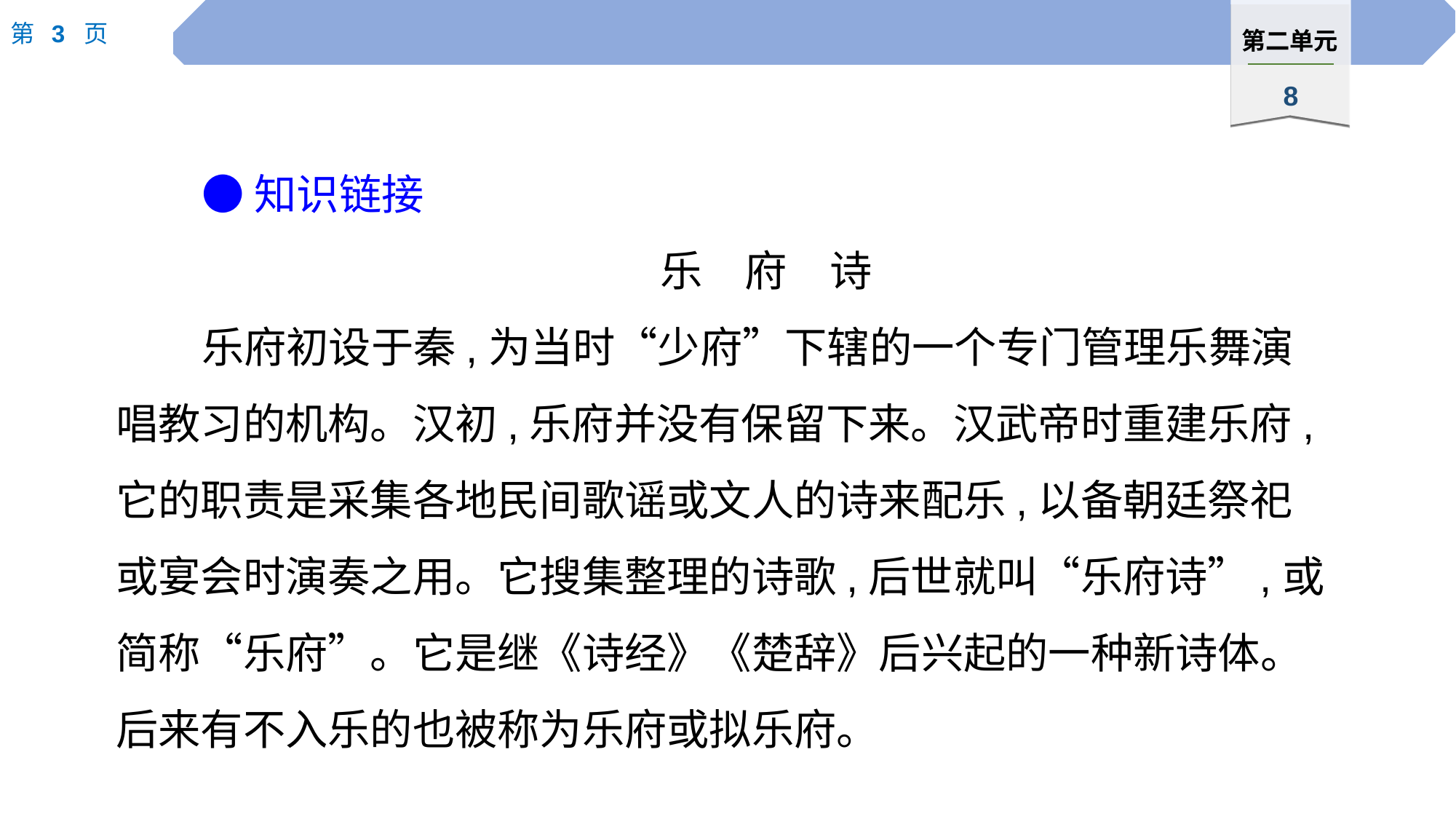

●知识链接
乐　府　诗
乐府初设于秦,为当时“少府”下辖的一个专门管理乐舞演唱教习的机构。汉初,乐府并没有保留下来。汉武帝时重建乐府,它的职责是采集各地民间歌谣或文人的诗来配乐,以备朝廷祭祀或宴会时演奏之用。它搜集整理的诗歌,后世就叫“乐府诗”,或简称“乐府”。它是继《诗经》《楚辞》后兴起的一种新诗体。后来有不入乐的也被称为乐府或拟乐府。